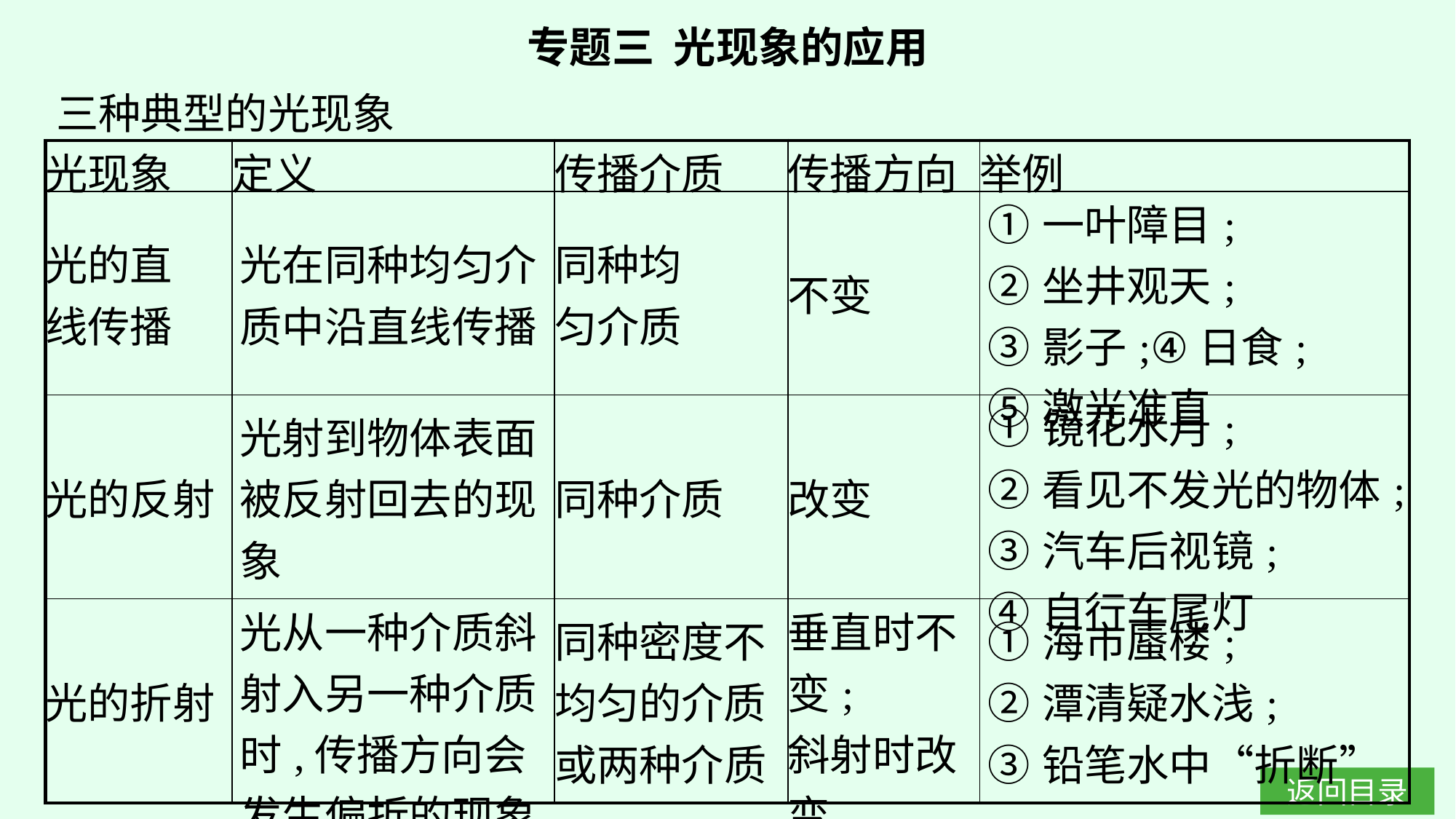

专题三  光现象的应用
三种典型的光现象
| 光现象 | 定义 | 传播介质 | 传播方向 | 举例 |
| --- | --- | --- | --- | --- |
| 光的直 线传播 | 光在同种均匀介质中沿直线传播 | 同种均 匀介质 | 不变 | ①一叶障目; ②坐井观天; ③影子;④日食; ⑤激光准直 |
| 光的反射 | 光射到物体表面被反射回去的现象 | 同种介质 | 改变 | ①镜花水月; ②看见不发光的物体; ③汽车后视镜; ④自行车尾灯 |
| 光的折射 | 光从一种介质斜射入另一种介质时,传播方向会发生偏折的现象 | 同种密度不 均匀的介质 或两种介质 | 垂直时不变; 斜射时改变 | ①海市蜃楼; ②潭清疑水浅; ③铅笔水中“折断” |